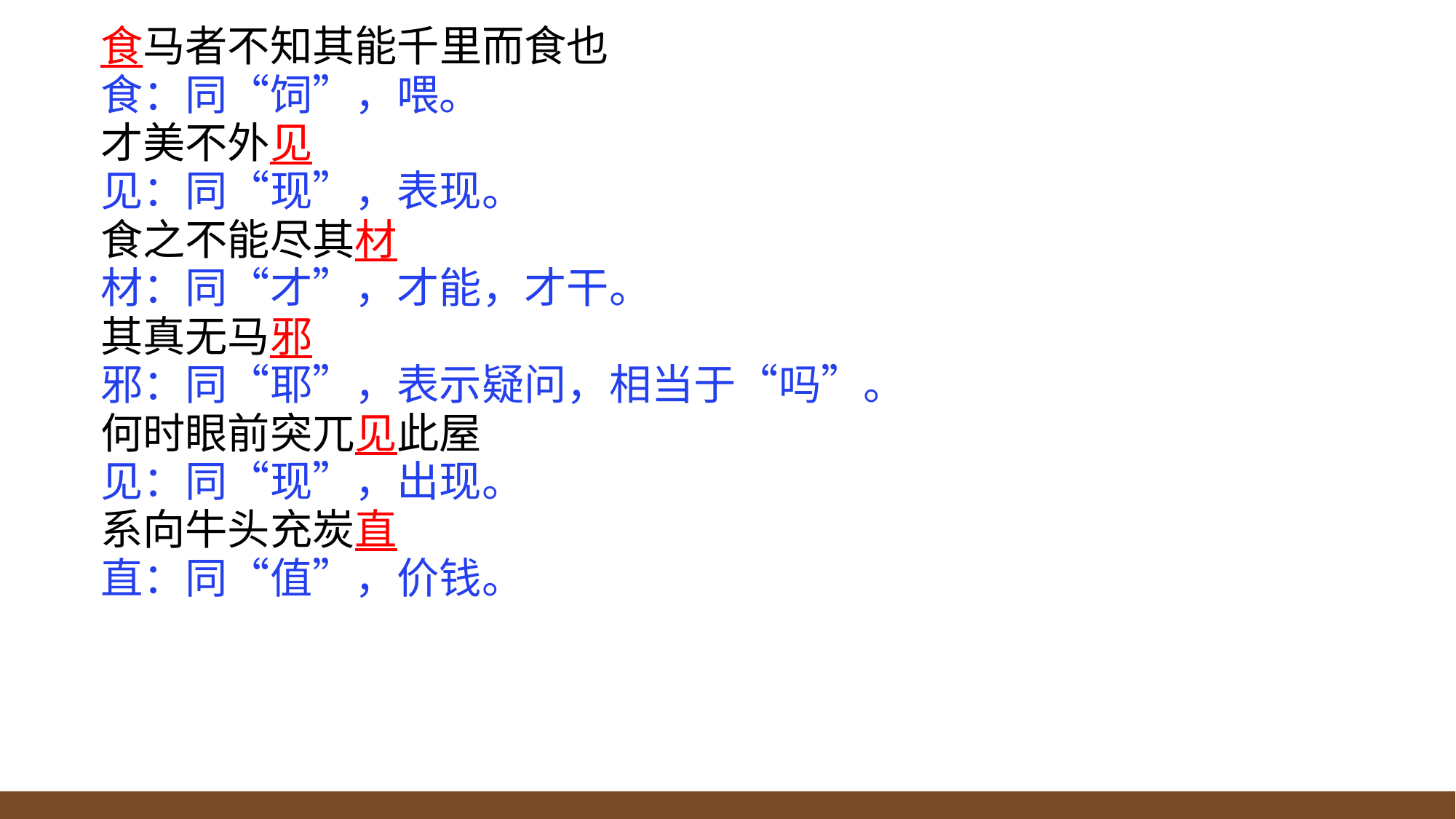

食马者不知其能千里而食也
食：同“饲”，喂。
才美不外见
见：同“现”，表现。
食之不能尽其材
材：同“才”，才能，才干。
其真无马邪
邪：同“耶”，表示疑问，相当于“吗”。
何时眼前突兀见此屋
见：同“现”，出现。
系向牛头充炭直
直：同“值”，价钱。